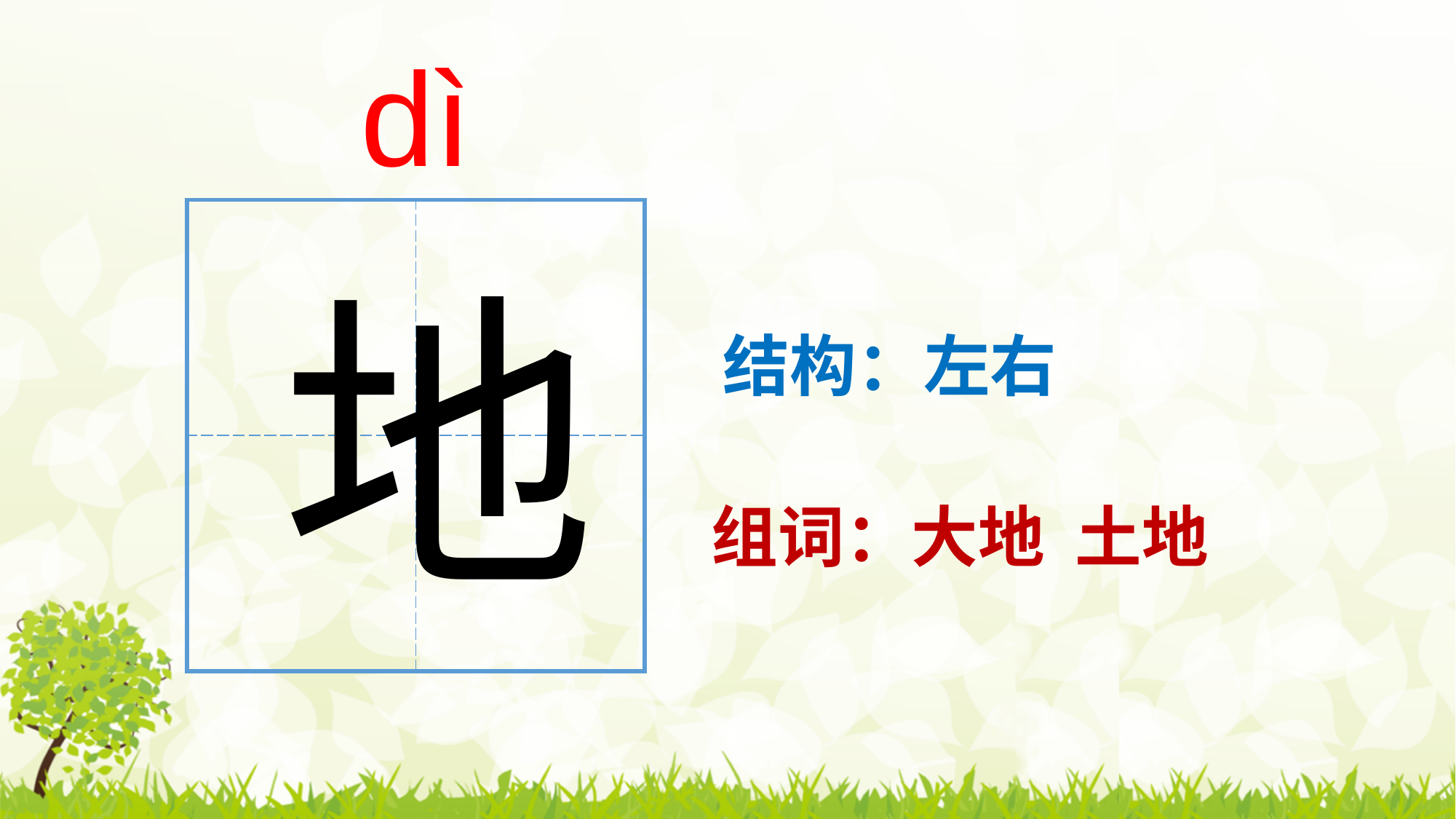

dì
|  |  |
| --- | --- |
|  |  |
地
结构：左右

组词：大地  土地